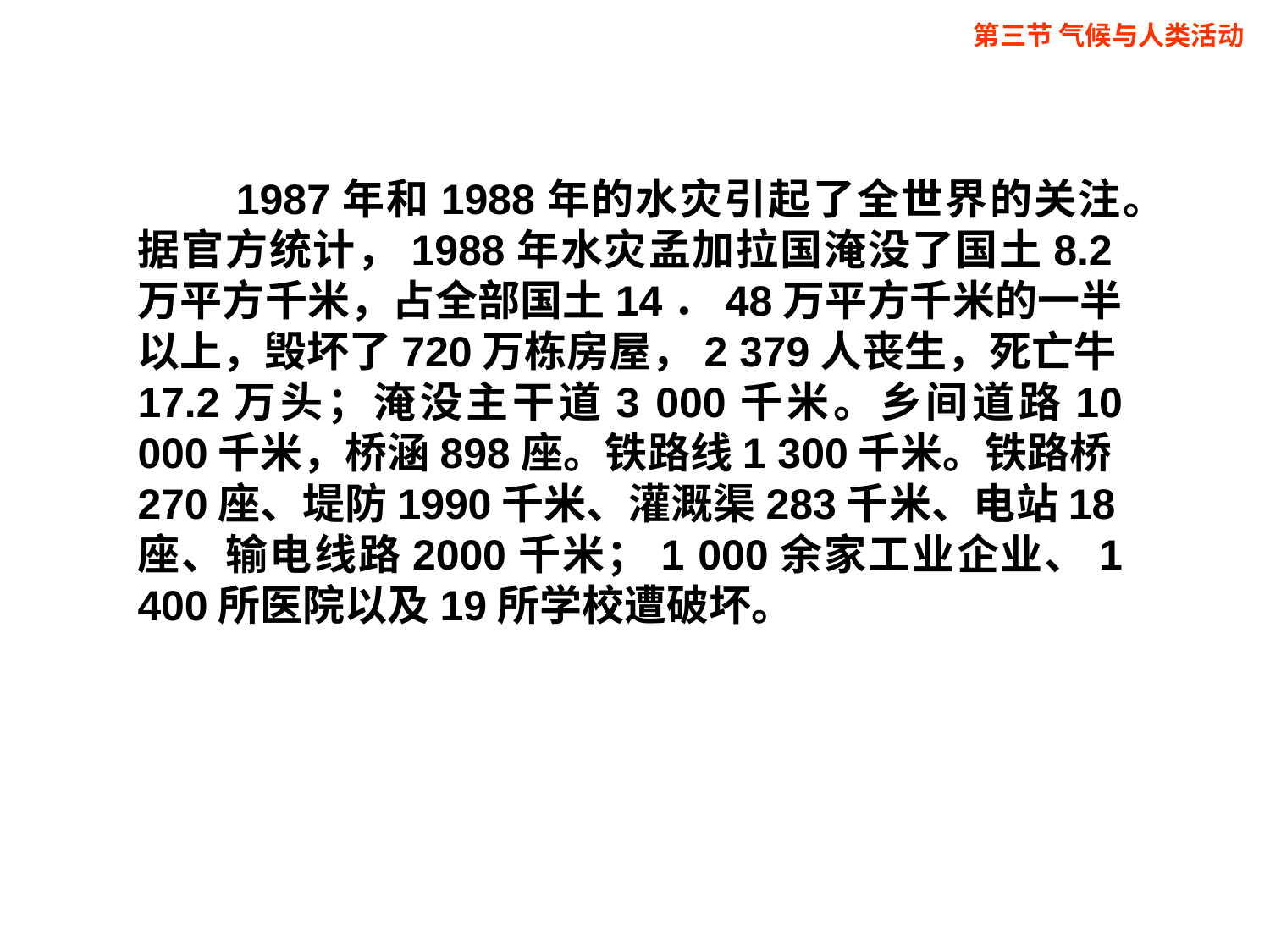

第三节 气候与人类活动
　　1987年和1988年的水灾引起了全世界的关注。据官方统计，1988年水灾孟加拉国淹没了国土8.2万平方千米，占全部国土14．48万平方千米的一半以上，毁坏了720万栋房屋，2 379人丧生，死亡牛17.2万头；淹没主干道3 000千米。乡间道路10 000千米，桥涵898座。铁路线1 300千米。铁路桥270座、堤防1990千米、灌溉渠283千米、电站18座、输电线路2000千米；1 000余家工业企业、1 400所医院以及19所学校遭破坏。